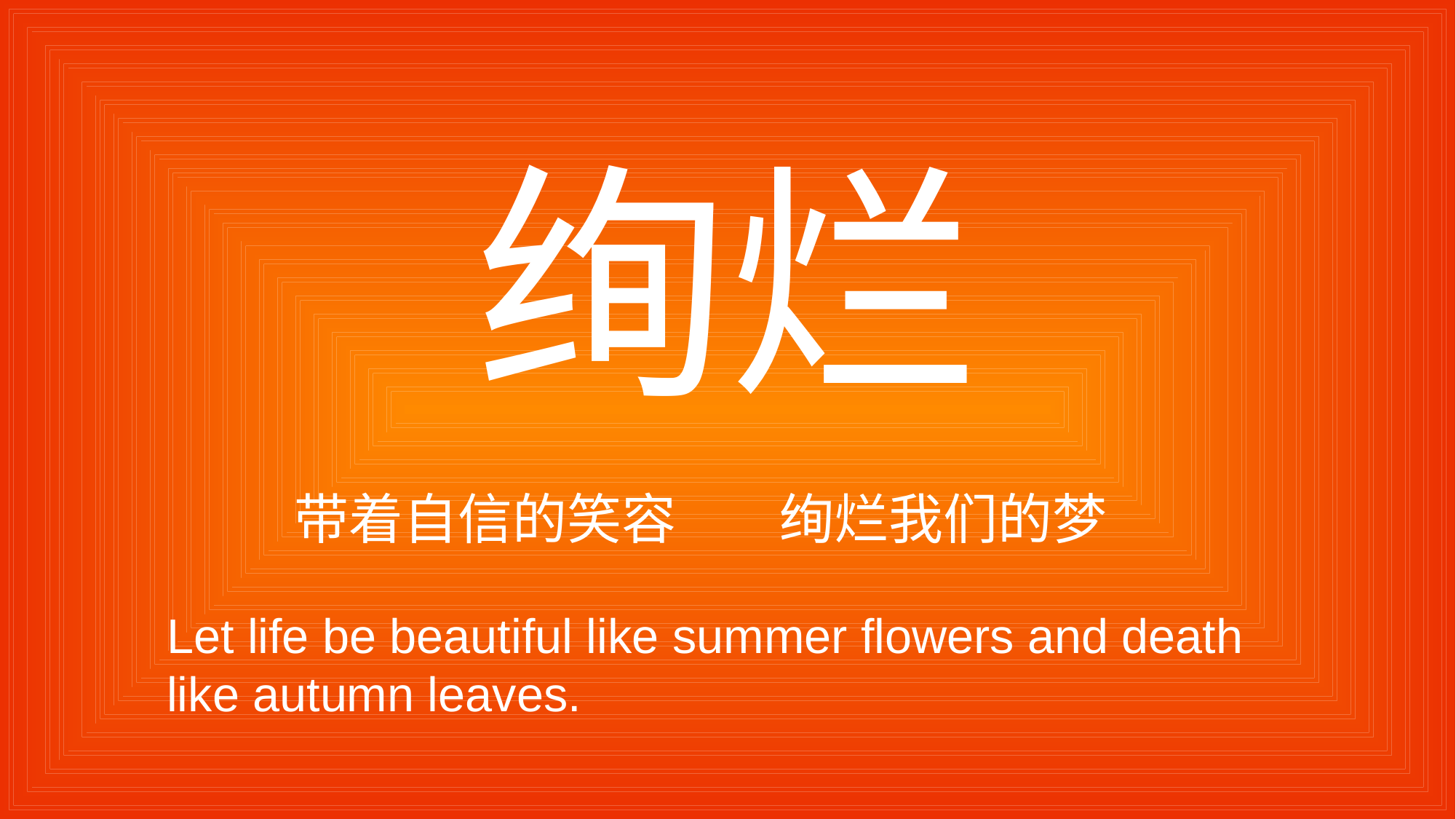

绚烂
带着自信的笑容
绚烂我们的梦
Let life be beautiful like summer flowers and death like autumn leaves.